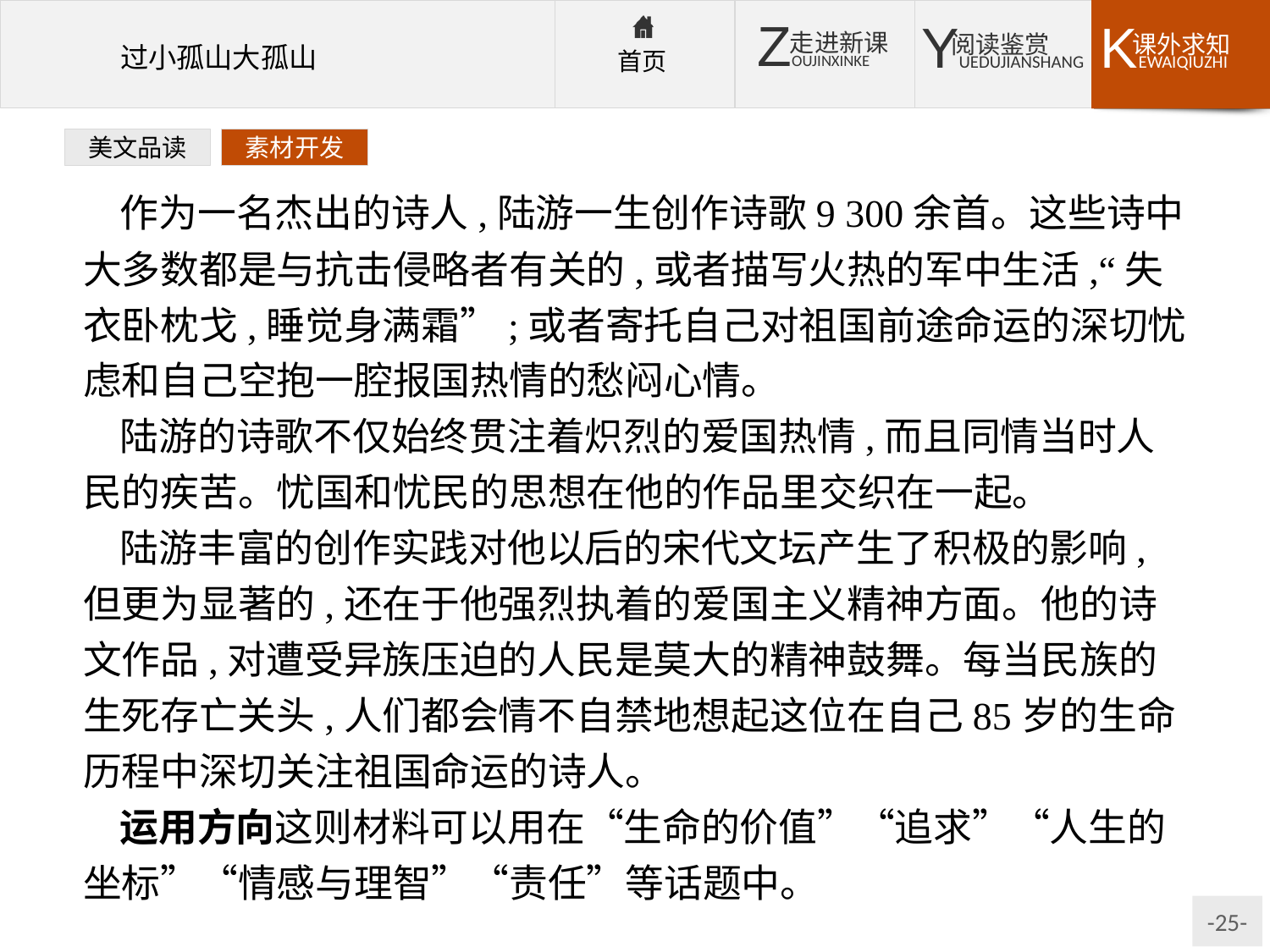

美文品读
素材开发
作为一名杰出的诗人,陆游一生创作诗歌9 300余首。这些诗中大多数都是与抗击侵略者有关的,或者描写火热的军中生活,“失衣卧枕戈,睡觉身满霜”;或者寄托自己对祖国前途命运的深切忧虑和自己空抱一腔报国热情的愁闷心情。
陆游的诗歌不仅始终贯注着炽烈的爱国热情,而且同情当时人民的疾苦。忧国和忧民的思想在他的作品里交织在一起。
陆游丰富的创作实践对他以后的宋代文坛产生了积极的影响,但更为显著的,还在于他强烈执着的爱国主义精神方面。他的诗文作品,对遭受异族压迫的人民是莫大的精神鼓舞。每当民族的生死存亡关头,人们都会情不自禁地想起这位在自己85岁的生命历程中深切关注祖国命运的诗人。
运用方向这则材料可以用在“生命的价值”“追求”“人生的坐标”“情感与理智”“责任”等话题中。